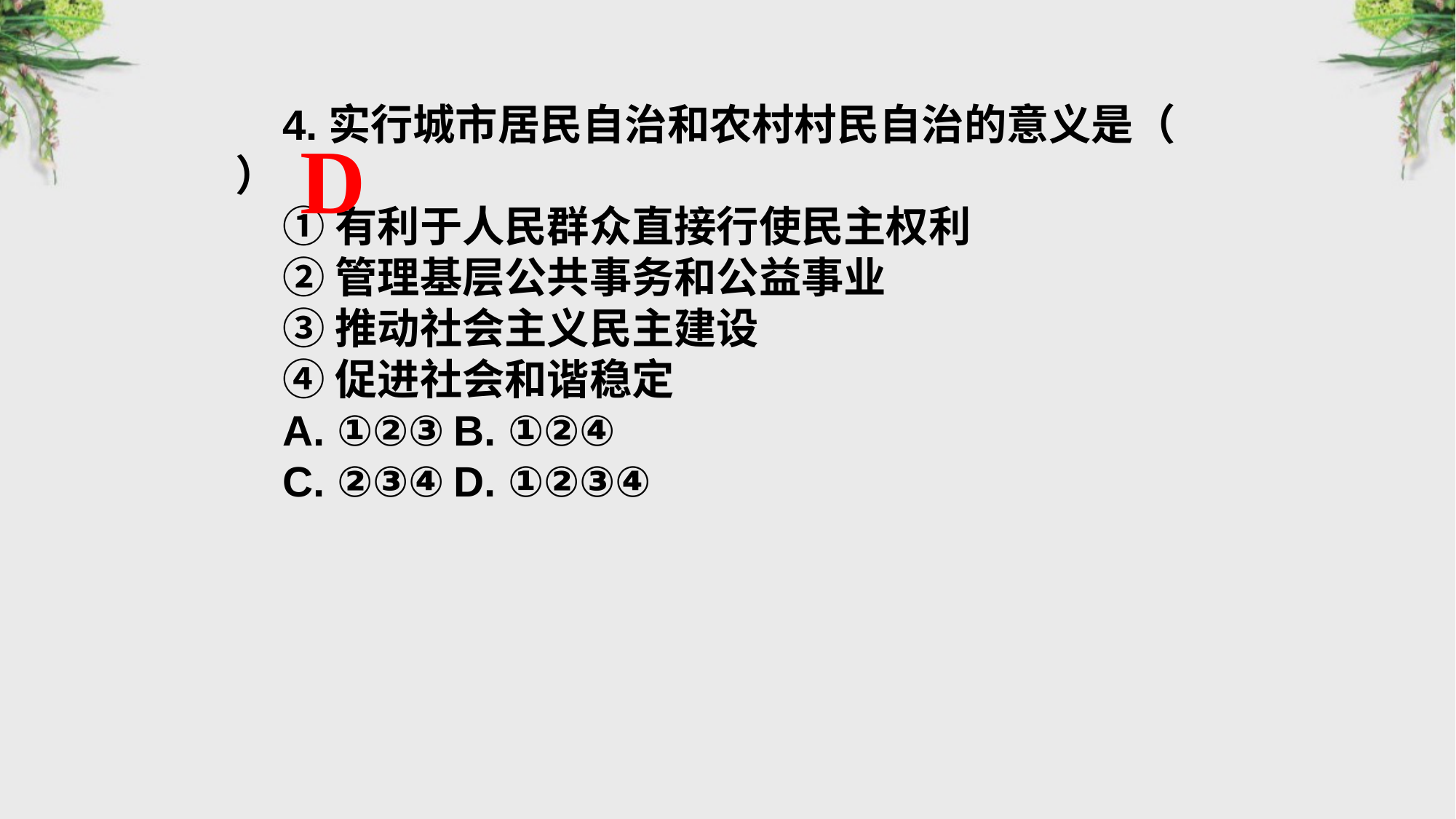

4.实行城市居民自治和农村村民自治的意义是（     ）
①有利于人民群众直接行使民主权利
②管理基层公共事务和公益事业
③推动社会主义民主建设
④促进社会和谐稳定
A. ①②③	B. ①②④
C. ②③④	D. ①②③④

D